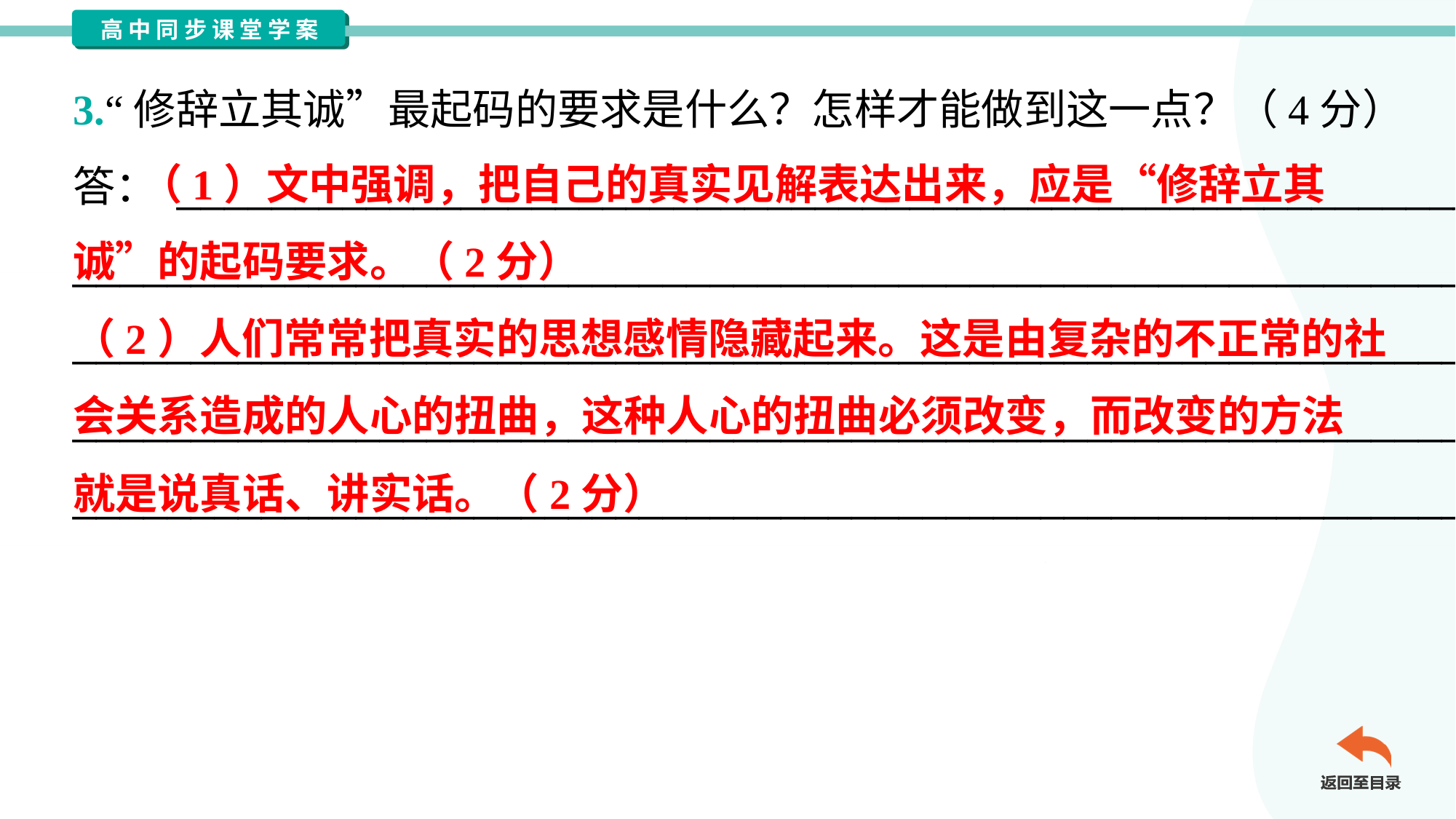

3.“修辞立其诚”最起码的要求是什么？怎样才能做到这一点？（4分）
答： ________________________________________________________
_____________________________________________________________
_____________________________________________________________
_____________________________________________________________
_____________________________________________________________
      （1）文中强调，把自己的真实见解表达出来，应是“修辞立其
诚”的起码要求。（2分）
（2）人们常常把真实的思想感情隐藏起来。这是由复杂的不正常的社
会关系造成的人心的扭曲，这种人心的扭曲必须改变，而改变的方法
就是说真话、讲实话。（2分）